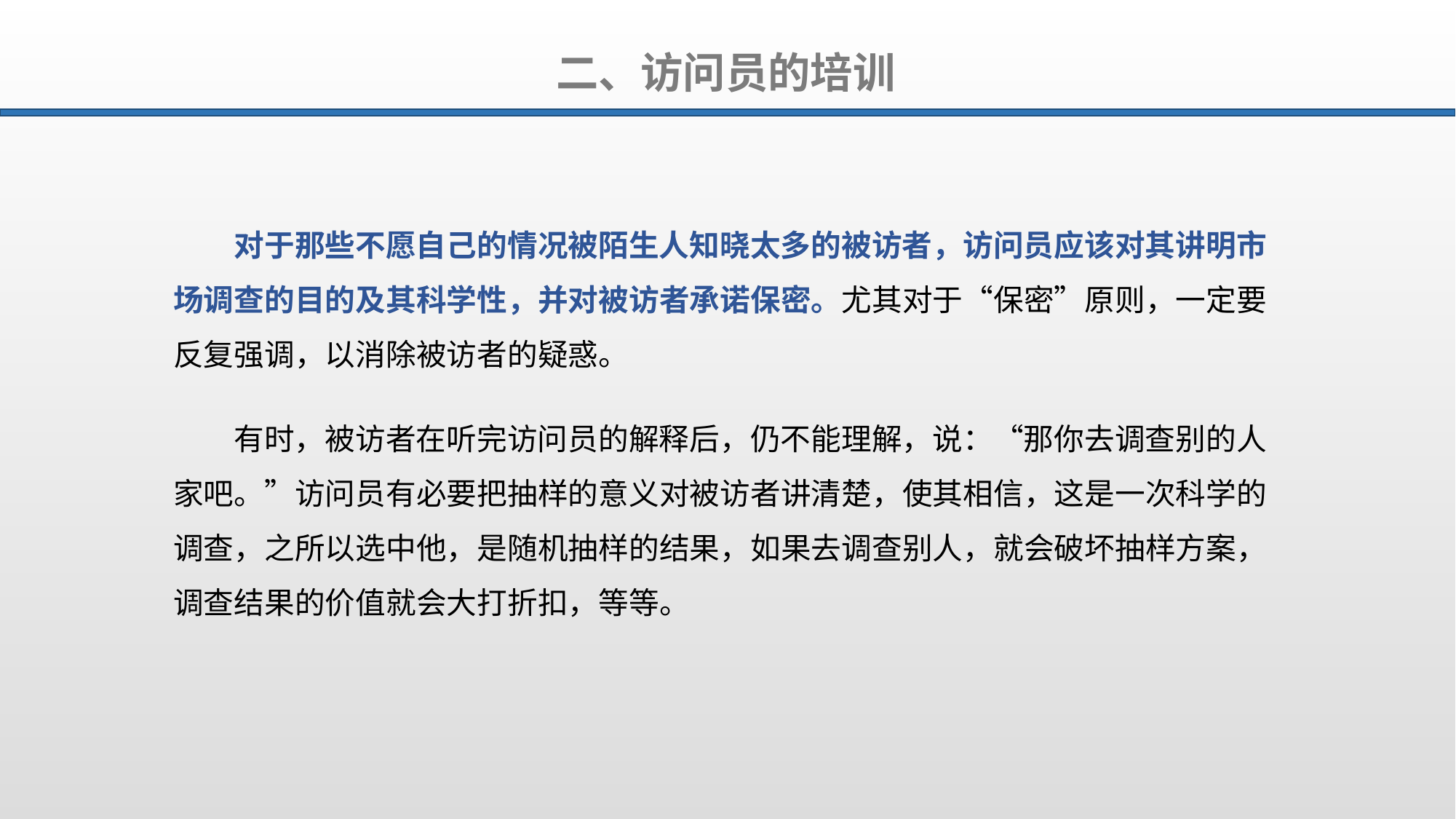

二、访问员的培训

对于那些不愿自己的情况被陌生人知晓太多的被访者，访问员应该对其讲明市场调查的目的及其科学性，并对被访者承诺保密。尤其对于“保密”原则，一定要反复强调，以消除被访者的疑惑。
有时，被访者在听完访问员的解释后，仍不能理解，说：“那你去调查别的人家吧。”访问员有必要把抽样的意义对被访者讲清楚，使其相信，这是一次科学的调查，之所以选中他，是随机抽样的结果，如果去调查别人，就会破坏抽样方案，调查结果的价值就会大打折扣，等等。